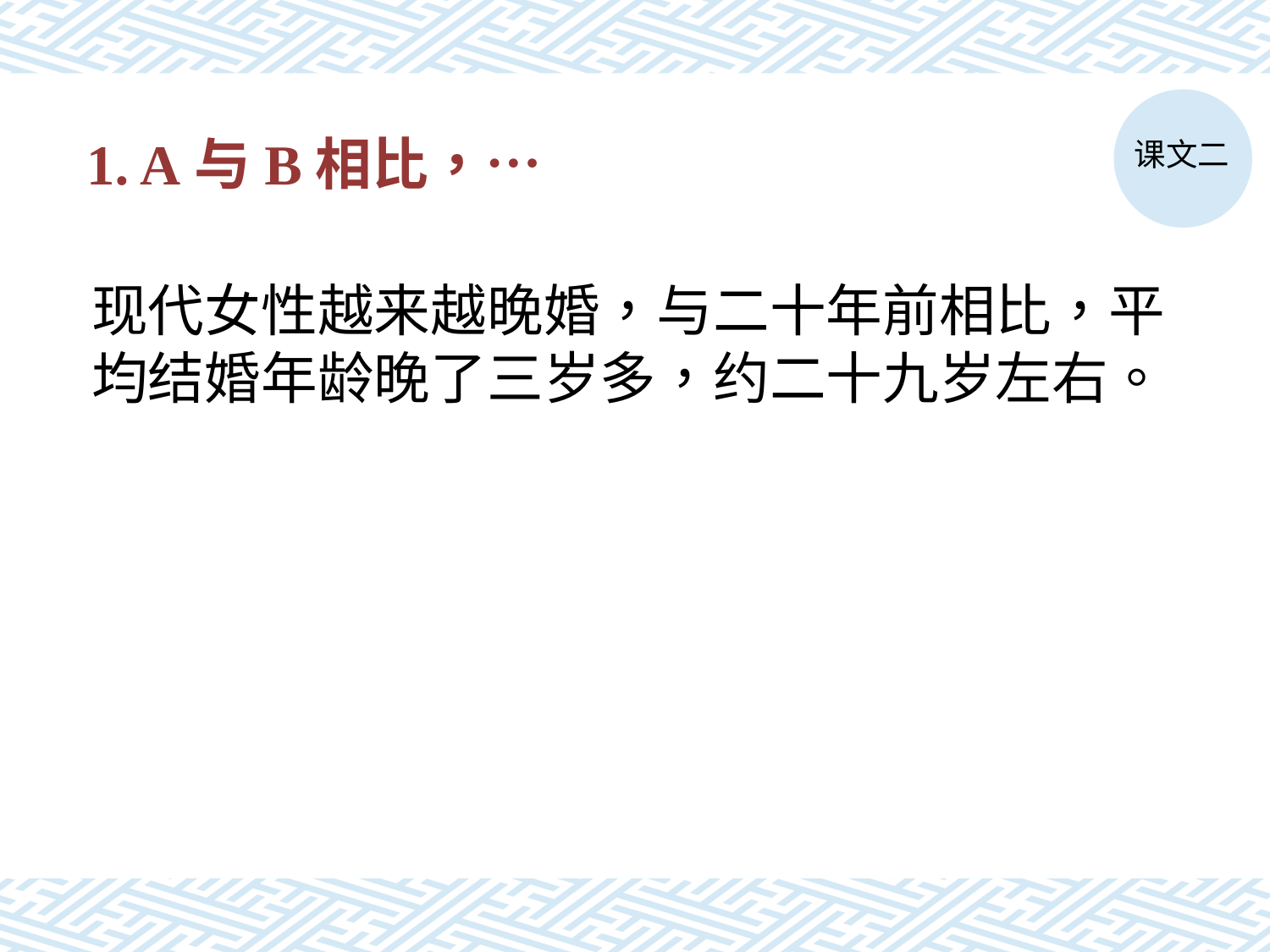

课文二
# 1. A与B相比，…
现代女性越来越晚婚，与二十年前相比，平均结婚年龄晚了三岁多，约二十九岁左右。